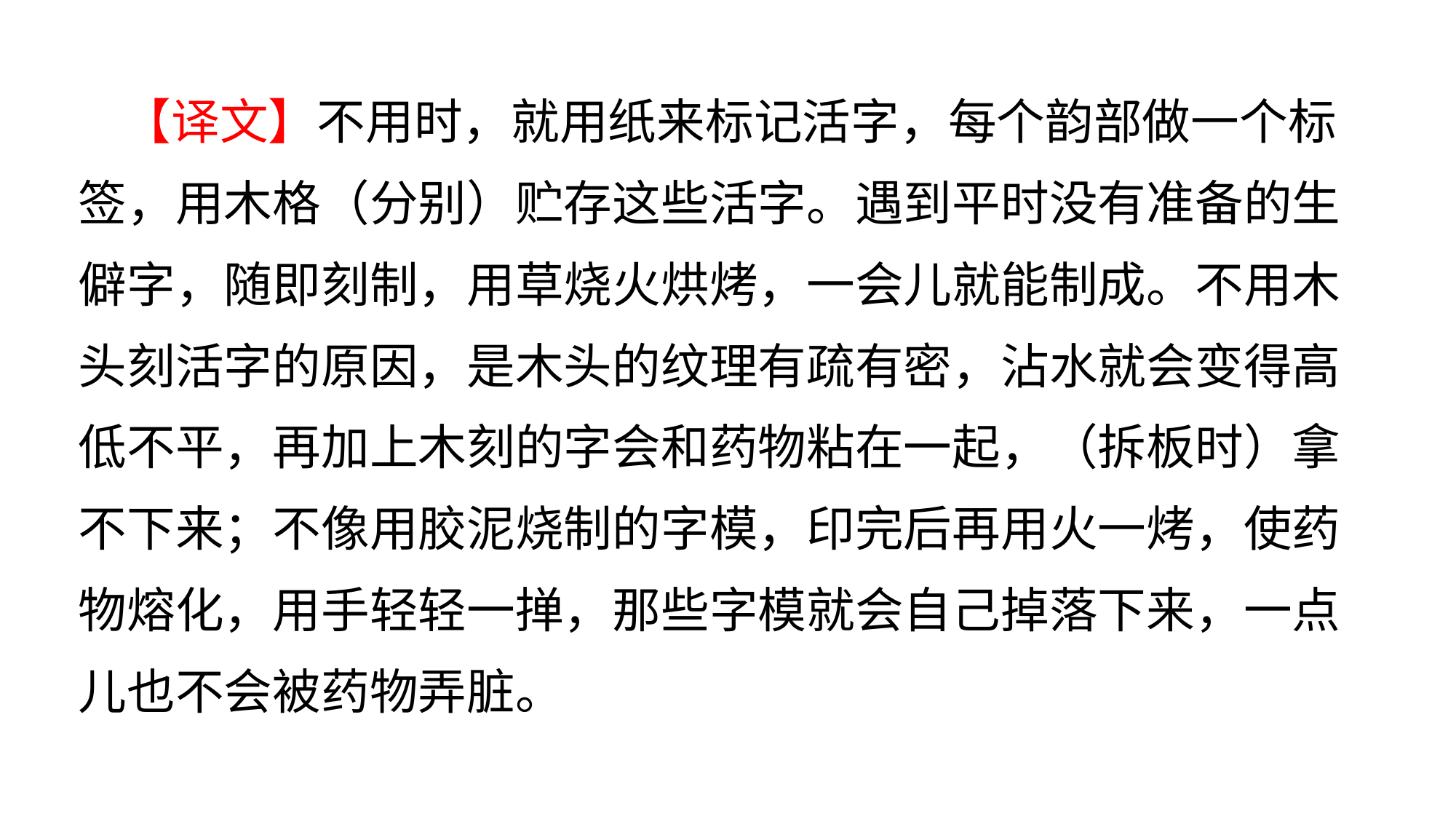

【译文】不用时，就用纸来标记活字，每个韵部做一个标签，用木格（分别）贮存这些活字。遇到平时没有准备的生僻字，随即刻制，用草烧火烘烤，一会儿就能制成。不用木头刻活字的原因，是木头的纹理有疏有密，沾水就会变得高低不平，再加上木刻的字会和药物粘在一起，（拆板时）拿不下来；不像用胶泥烧制的字模，印完后再用火一烤，使药物熔化，用手轻轻一掸，那些字模就会自己掉落下来，一点儿也不会被药物弄脏。